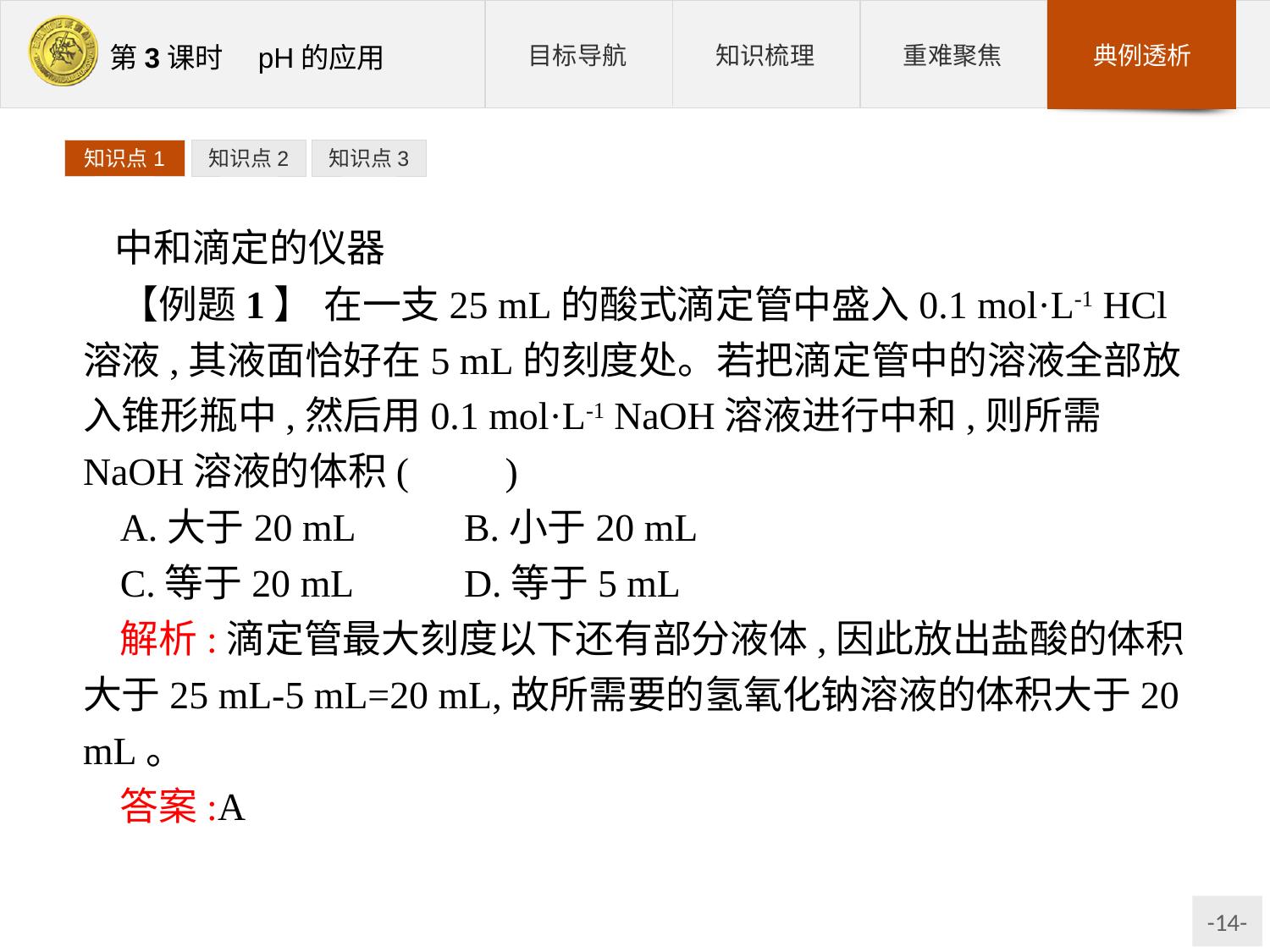

知识点1
知识点2
知识点3
中和滴定的仪器
【例题1】 在一支25 mL的酸式滴定管中盛入0.1 mol·L-1 HCl溶液,其液面恰好在5 mL的刻度处。若把滴定管中的溶液全部放入锥形瓶中,然后用0.1 mol·L-1 NaOH溶液进行中和,则所需NaOH溶液的体积(　　)
A.大于20 mL	B.小于20 mL
C.等于20 mL	D.等于5 mL
解析:滴定管最大刻度以下还有部分液体,因此放出盐酸的体积大于25 mL-5 mL=20 mL,故所需要的氢氧化钠溶液的体积大于20 mL。
答案:A